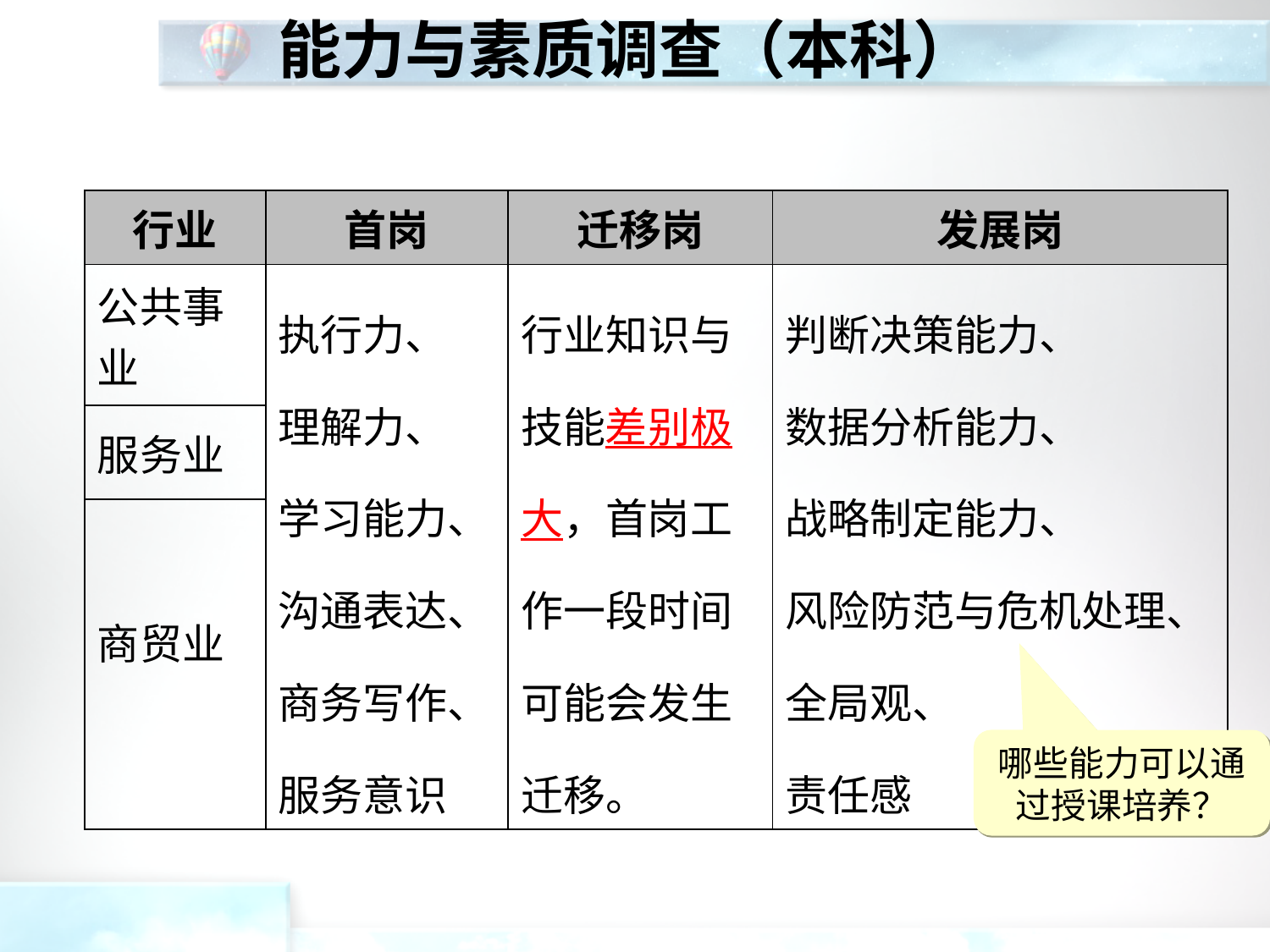

# 能力与素质调查（本科）
| 行业 | 首岗 | 迁移岗 | 发展岗 |
| --- | --- | --- | --- |
| 公共事业 | 执行力、 理解力、 学习能力、 沟通表达、 商务写作、 服务意识 | 行业知识与技能差别极大，首岗工作一段时间可能会发生迁移。 | 判断决策能力、 数据分析能力、 战略制定能力、 风险防范与危机处理、 全局观、 责任感 |
| 服务业 |  |  |  |
| 商贸业 |  |  |  |
哪些能力可以通过授课培养？